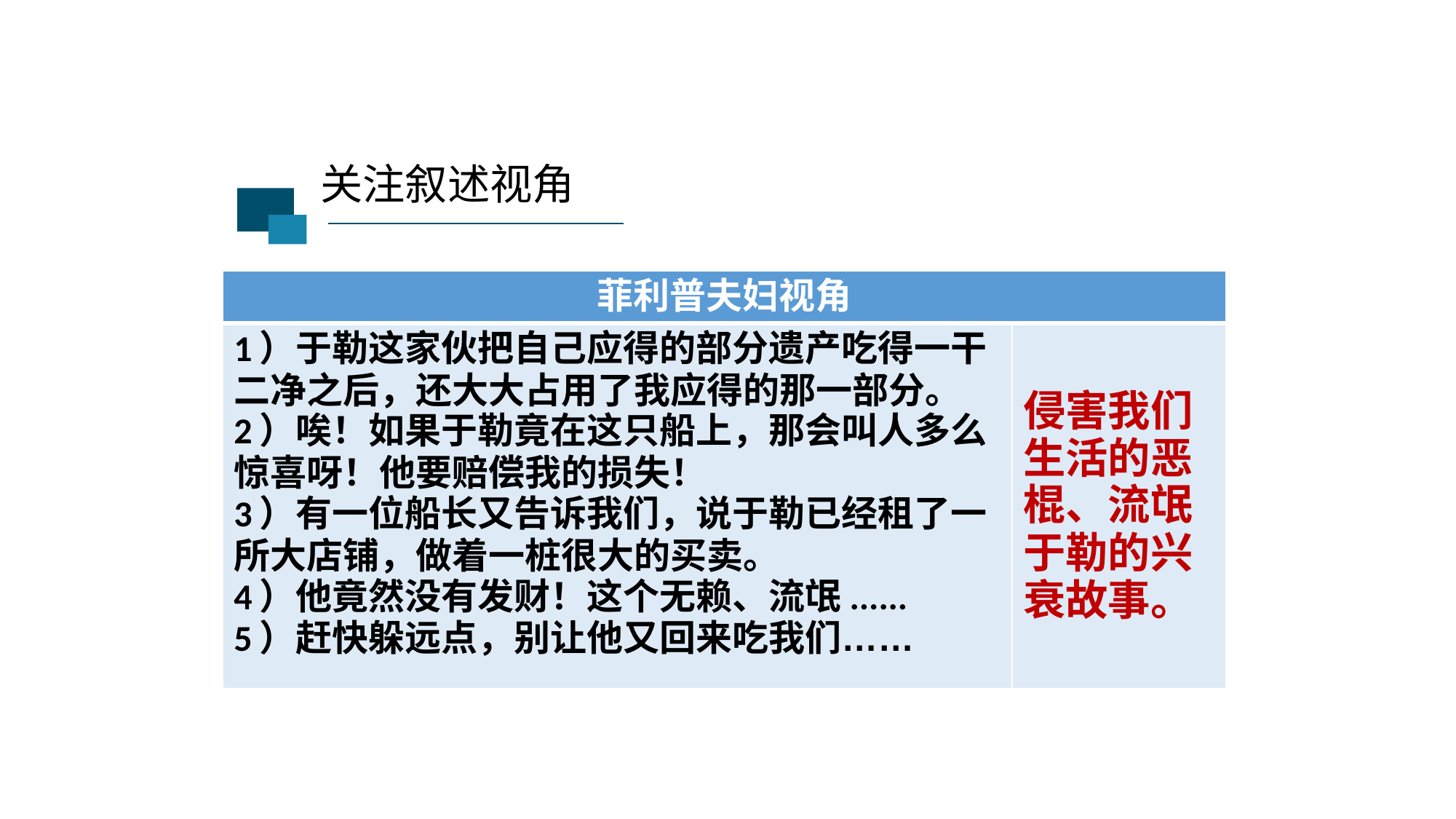

关注叙述视角

| 菲利普夫妇视角 |  |
| --- | --- |
| 1）于勒这家伙把自己应得的部分遗产吃得一干二净之后，还大大占用了我应得的那一部分。 2）唉！如果于勒竟在这只船上，那会叫人多么惊喜呀！他要赔偿我的损失！ 3）有一位船长又告诉我们，说于勒已经租了一所大店铺，做着一桩很大的买卖。 4）他竟然没有发财！这个无赖、流氓...... 5）赶快躲远点，别让他又回来吃我们…… | 侵害我们生活的恶棍、流氓于勒的兴衰故事。 |